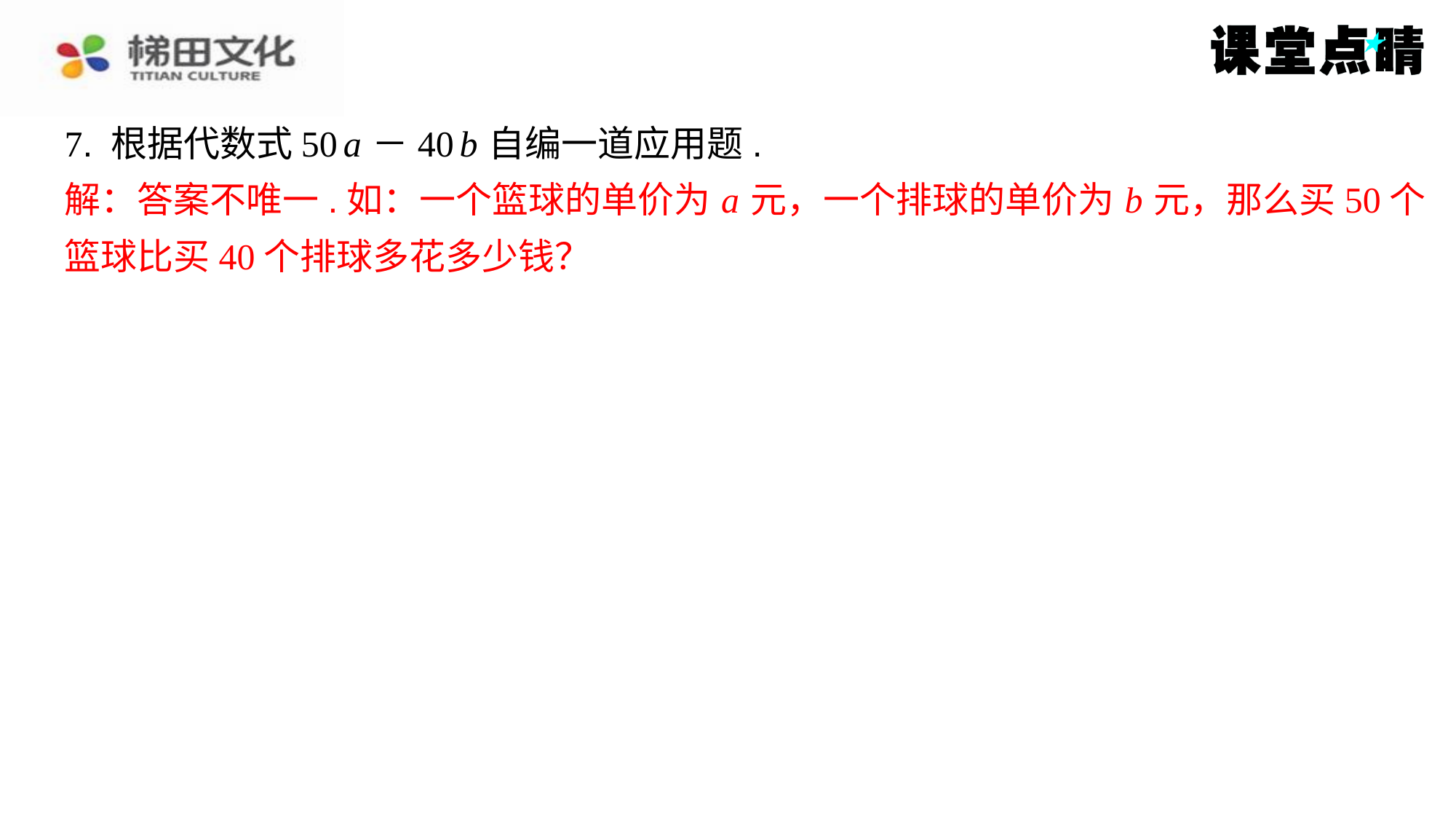

7. 根据代数式50 a －40 b 自编一道应用题.
解：答案不唯一.如：一个篮球的单价为 a 元，一个排球的单价为 b 元，那么买50个
篮球比买40个排球多花多少钱？
解：答案不唯一.如：一个篮球的单价为 a 元，一个排球的单价为 b 元，那么买50个
篮球比买40个排球多花多少钱？